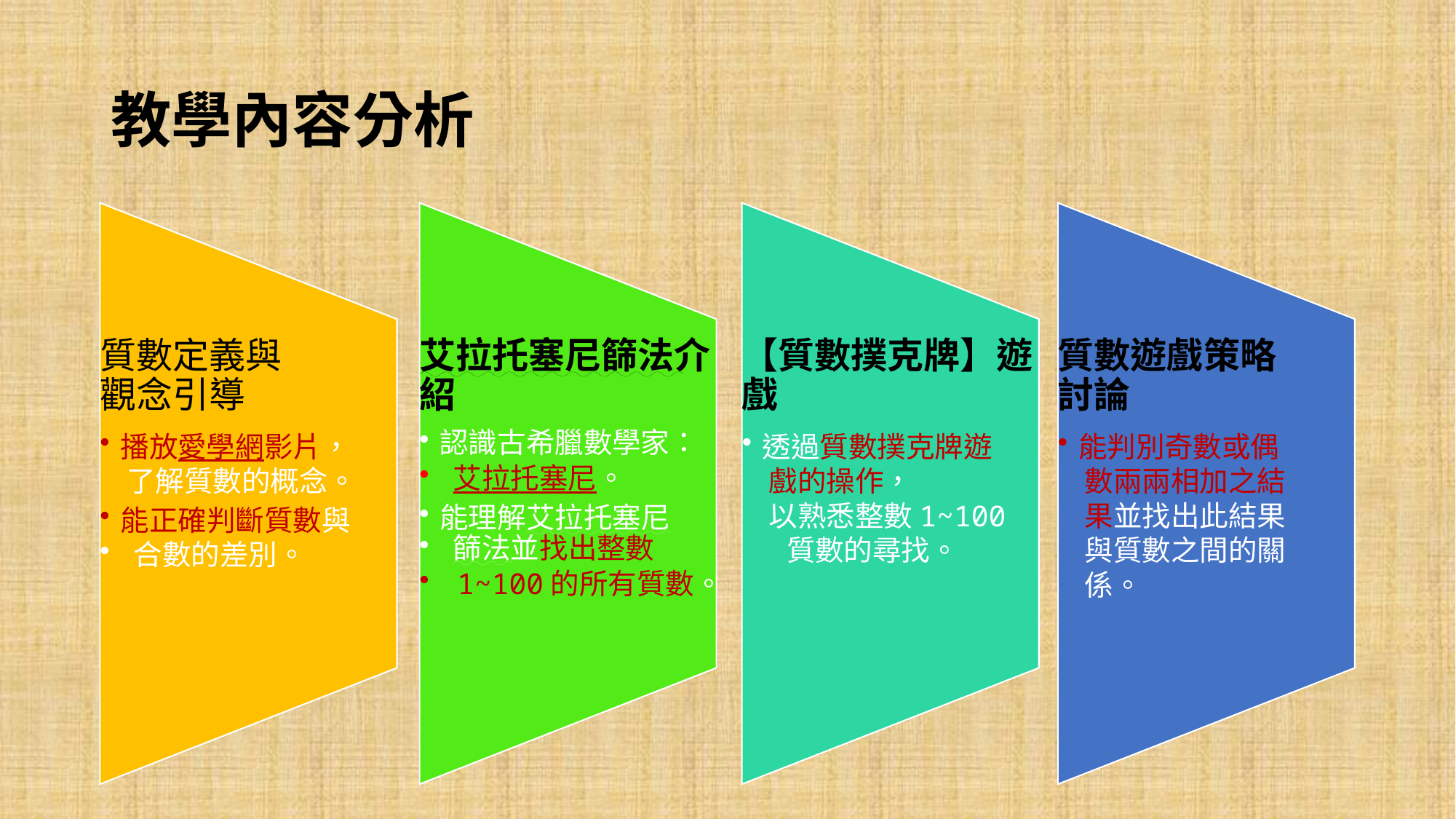

# 教學內容分析
質數定義與
觀念引導
播放愛學網影片，
 了解質數的概念。
能正確判斷質數與
 合數的差別。
艾拉托塞尼篩法介紹
認識古希臘數學家：
 艾拉托塞尼。
能理解艾拉托塞尼
 篩法並找出整數
 1~100的所有質數。
【質數撲克牌】遊戲
透過質數撲克牌遊
 戲的操作，
 以熟悉整數1~100
 質數的尋找。
質數遊戲策略
討論
能判別奇數或偶
 數兩兩相加之結
 果並找出此結果
 與質數之間的關
 係。